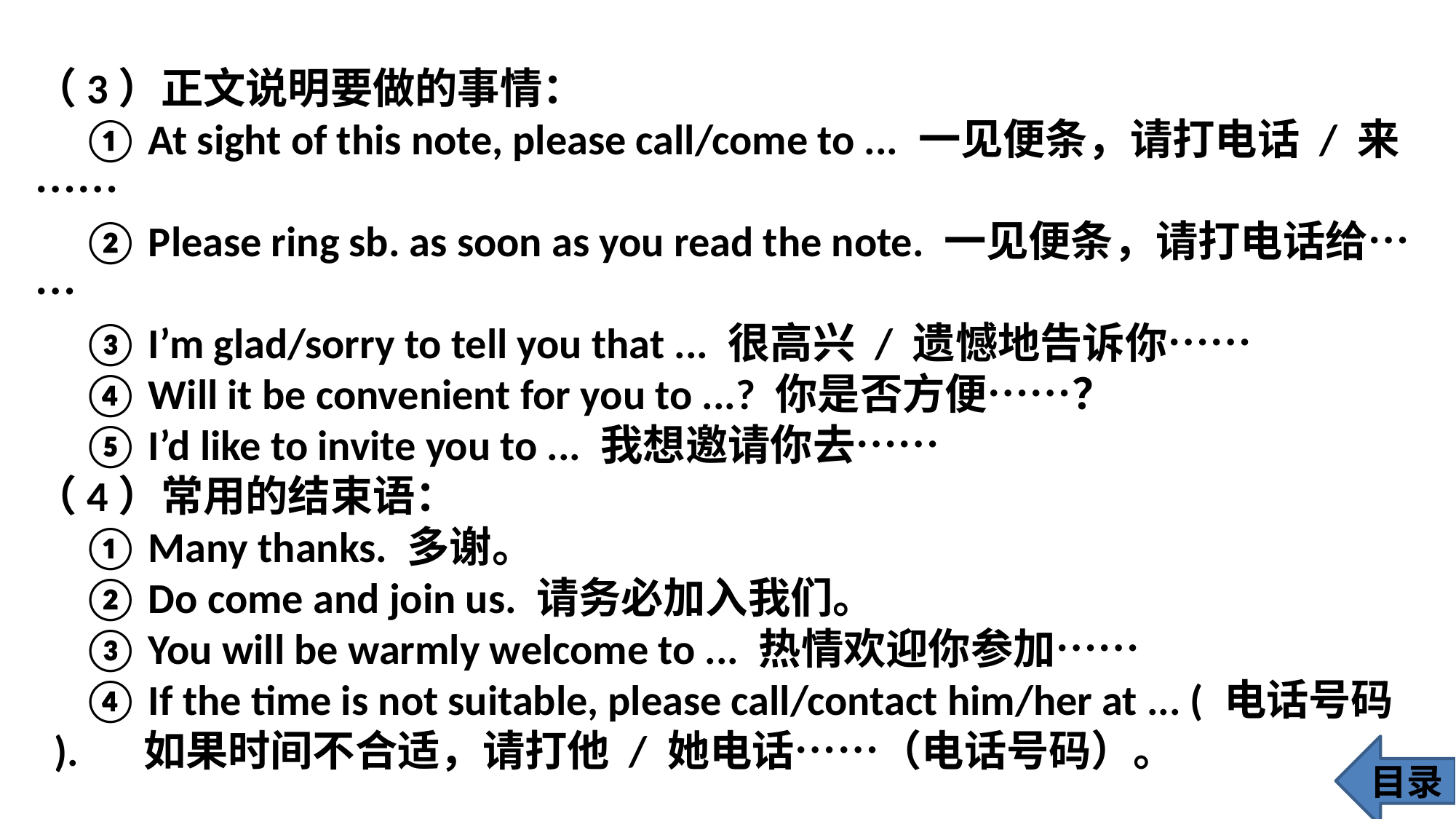

（3）正文说明要做的事情：
     ① At sight of this note, please call/come to ... 一见便条，请打电话 / 来……
     ② Please ring sb. as soon as you read the note. 一见便条，请打电话给……
     ③ I’m glad/sorry to tell you that ... 很高兴 / 遗憾地告诉你……
     ④ Will it be convenient for you to ...? 你是否方便……？
     ⑤ I’d like to invite you to ... 我想邀请你去……
（4）常用的结束语：
     ① Many thanks. 多谢。
     ② Do come and join us. 请务必加入我们。
     ③ You will be warmly welcome to ... 热情欢迎你参加……
     ④ If the time is not suitable, please call/contact him/her at ... ( 电话号码 ). 	如果时间不合适，请打他 / 她电话……（电话号码）。
目录
47